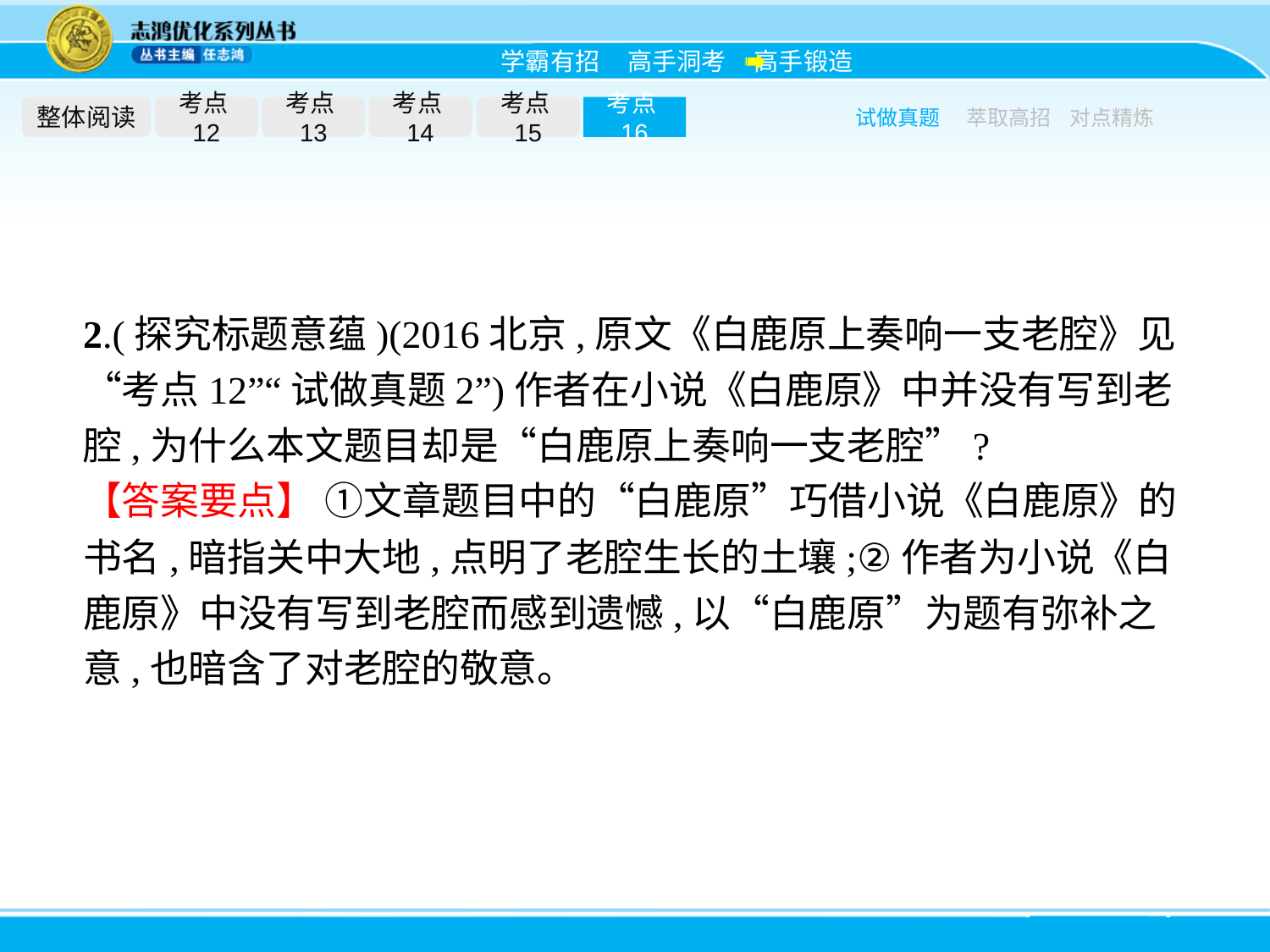

整体阅读
考点12
考点13
考点14
考点15
考点16
试做真题
萃取高招
对点精炼
2.(探究标题意蕴)(2016北京,原文《白鹿原上奏响一支老腔》见“考点12”“试做真题2”)作者在小说《白鹿原》中并没有写到老腔,为什么本文题目却是“白鹿原上奏响一支老腔”?
【答案要点】 ①文章题目中的“白鹿原”巧借小说《白鹿原》的书名,暗指关中大地,点明了老腔生长的土壤;②作者为小说《白鹿原》中没有写到老腔而感到遗憾,以“白鹿原”为题有弥补之意,也暗含了对老腔的敬意。